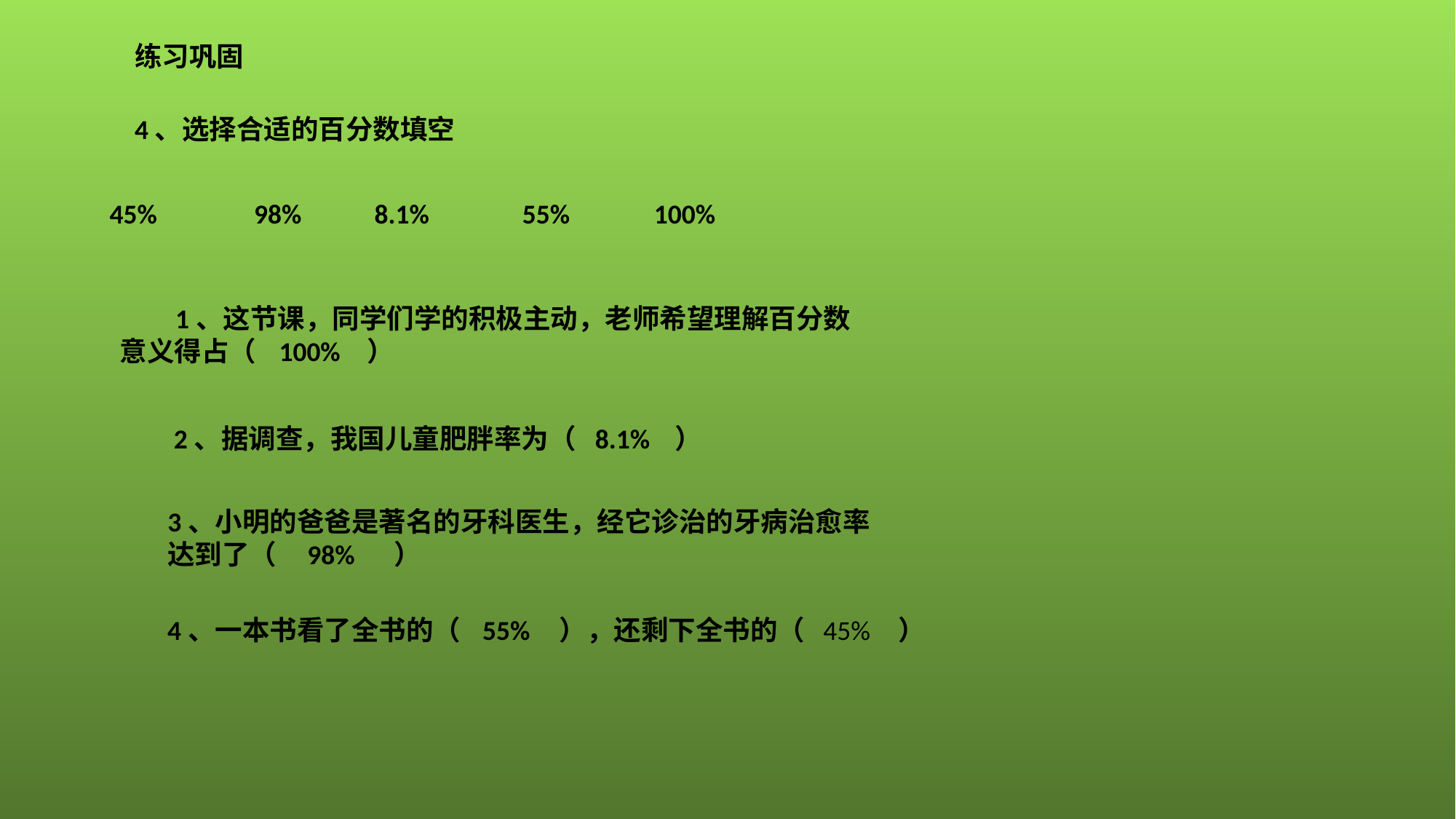

练习巩固
4、选择合适的百分数填空
45%
98%
8.1%
55%
100%
         1、这节课，同学们学的积极主动，老师希望理解百分数意义得占（                  ）
100%
 2、据调查，我国儿童肥胖率为（                ）
8.1%
3、小明的爸爸是著名的牙科医生，经它诊治的牙病治愈率达到了（                   ）
98%
4、一本书看了全书的（                ），还剩下全书的（               ）
55%
45%